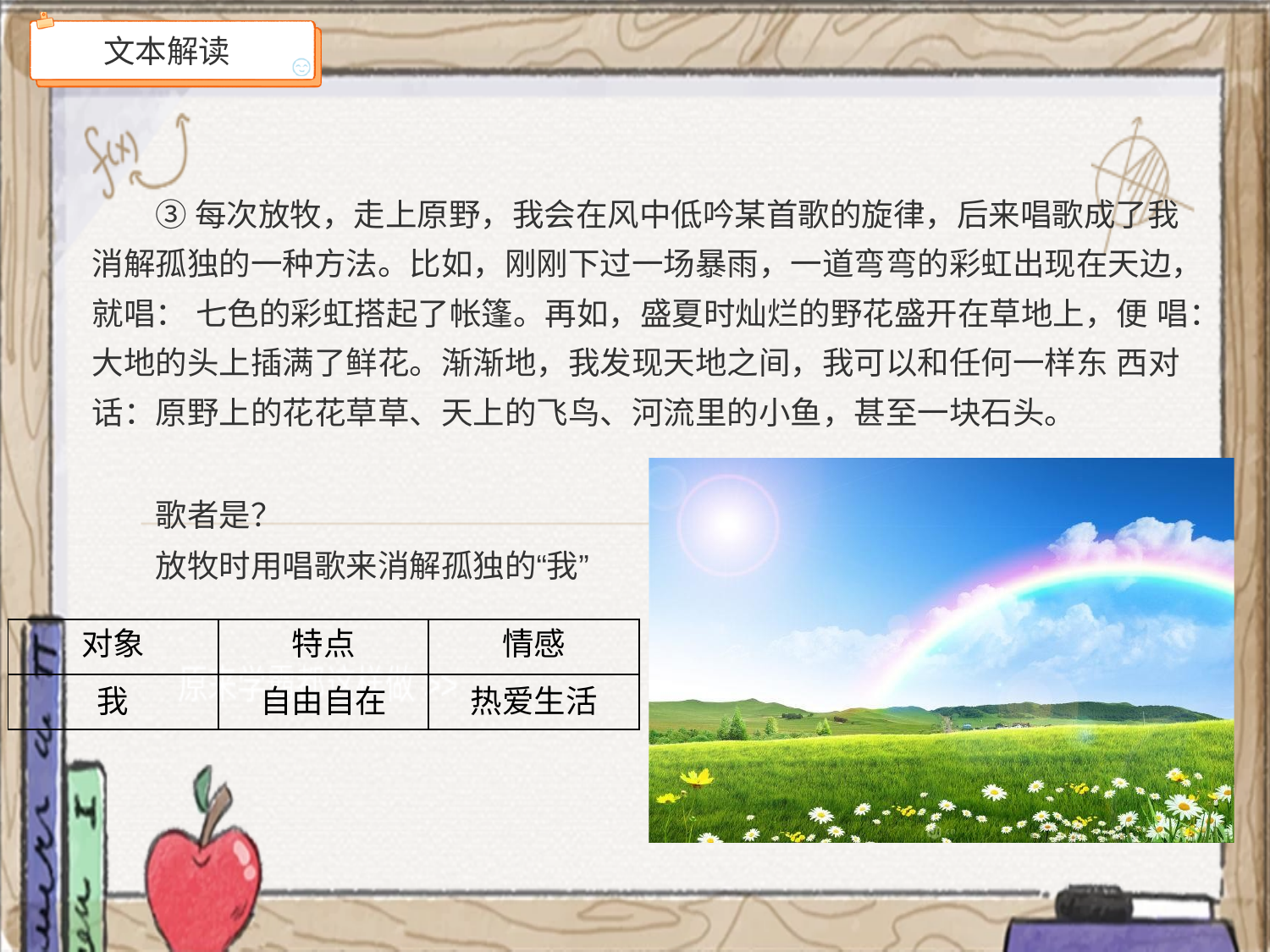

# 文本解读
③每次放牧，走上原野，我会在风中低吟某首歌的旋律，后来唱歌成了我 消解孤独的一种方法。比如，刚刚下过一场暴雨，一道弯弯的彩虹出现在天边， 就唱： 七色的彩虹搭起了帐篷。再如，盛夏时灿烂的野花盛开在草地上，便 唱：大地的头上插满了鲜花。渐渐地，我发现天地之间，我可以和任何一样东 西对话：原野上的花花草草、天上的飞鸟、河流里的小鱼，甚至一块石头。

歌者是？
放牧时用唱歌来消解孤独的“我”

| 对象 | 特点 | 情感 |
| --- | --- | --- |
| 我 | 自由自在 | 热爱生活 |